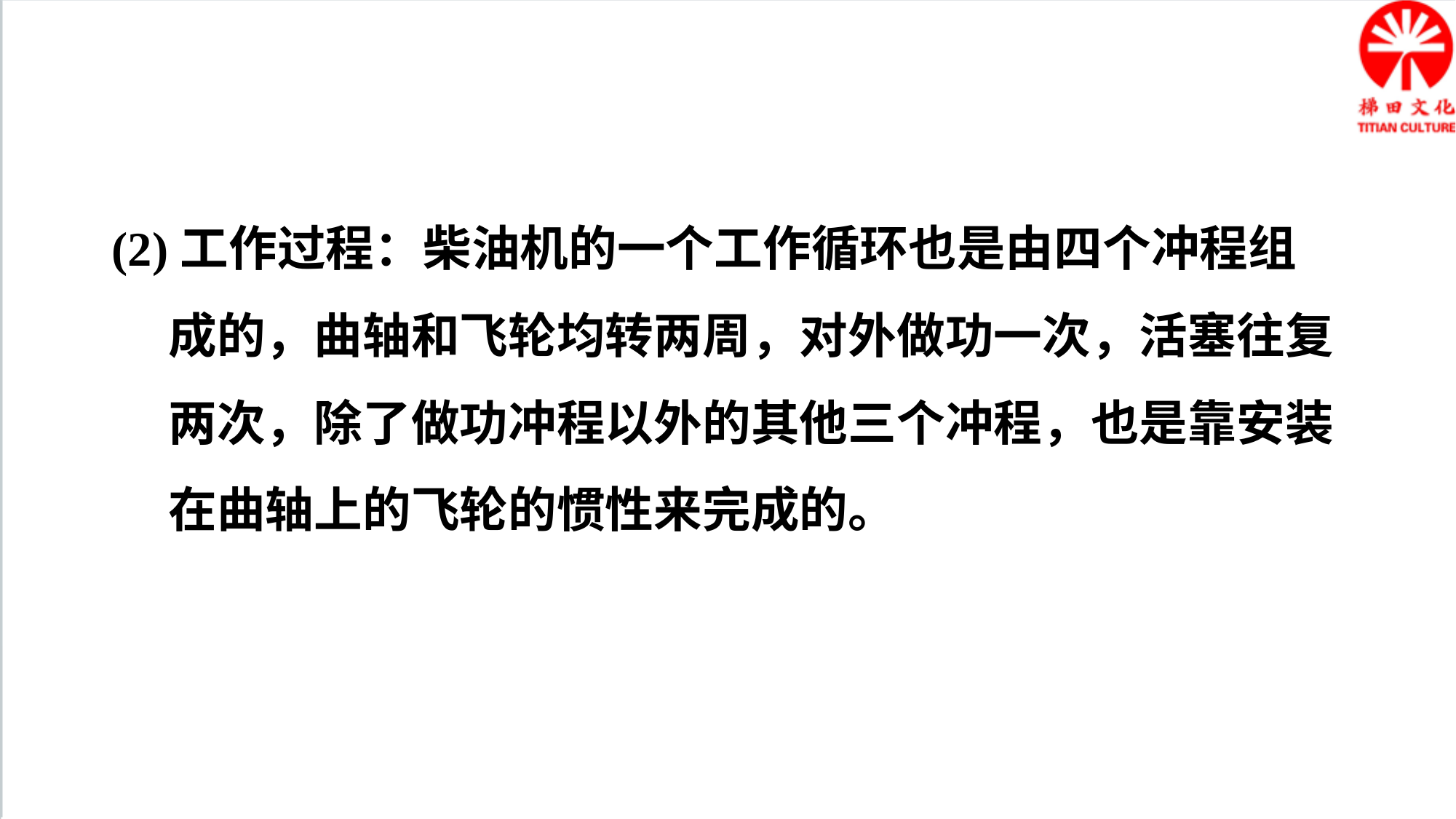

(2)工作过程：柴油机的一个工作循环也是由四个冲程组成的，曲轴和飞轮均转两周，对外做功一次，活塞往复两次，除了做功冲程以外的其他三个冲程，也是靠安装在曲轴上的飞轮的惯性来完成的。